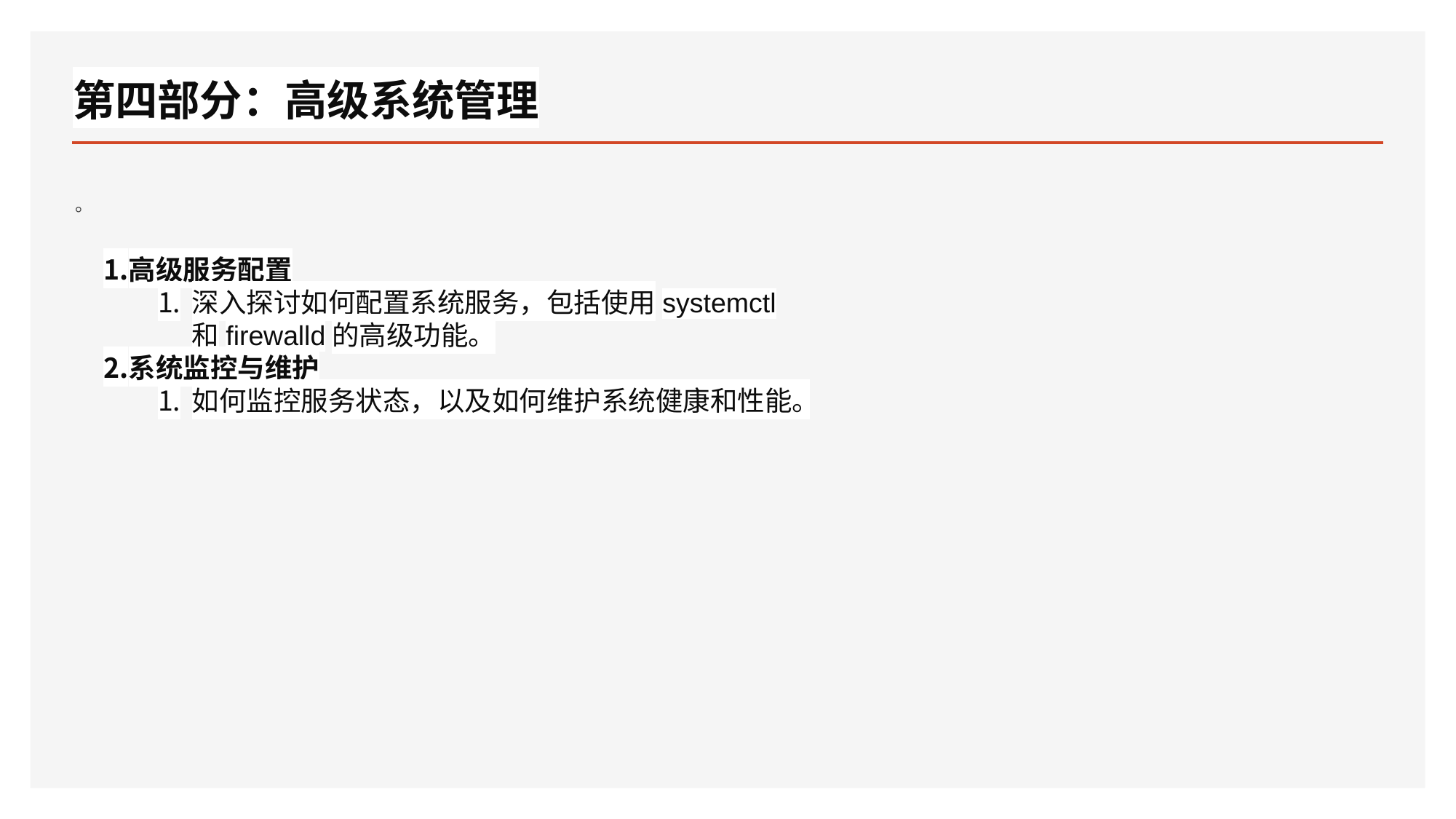

# 第四部分：高级系统管理
。
高级服务配置
深入探讨如何配置系统服务，包括使用systemctl和firewalld的高级功能。
系统监控与维护
如何监控服务状态，以及如何维护系统健康和性能。